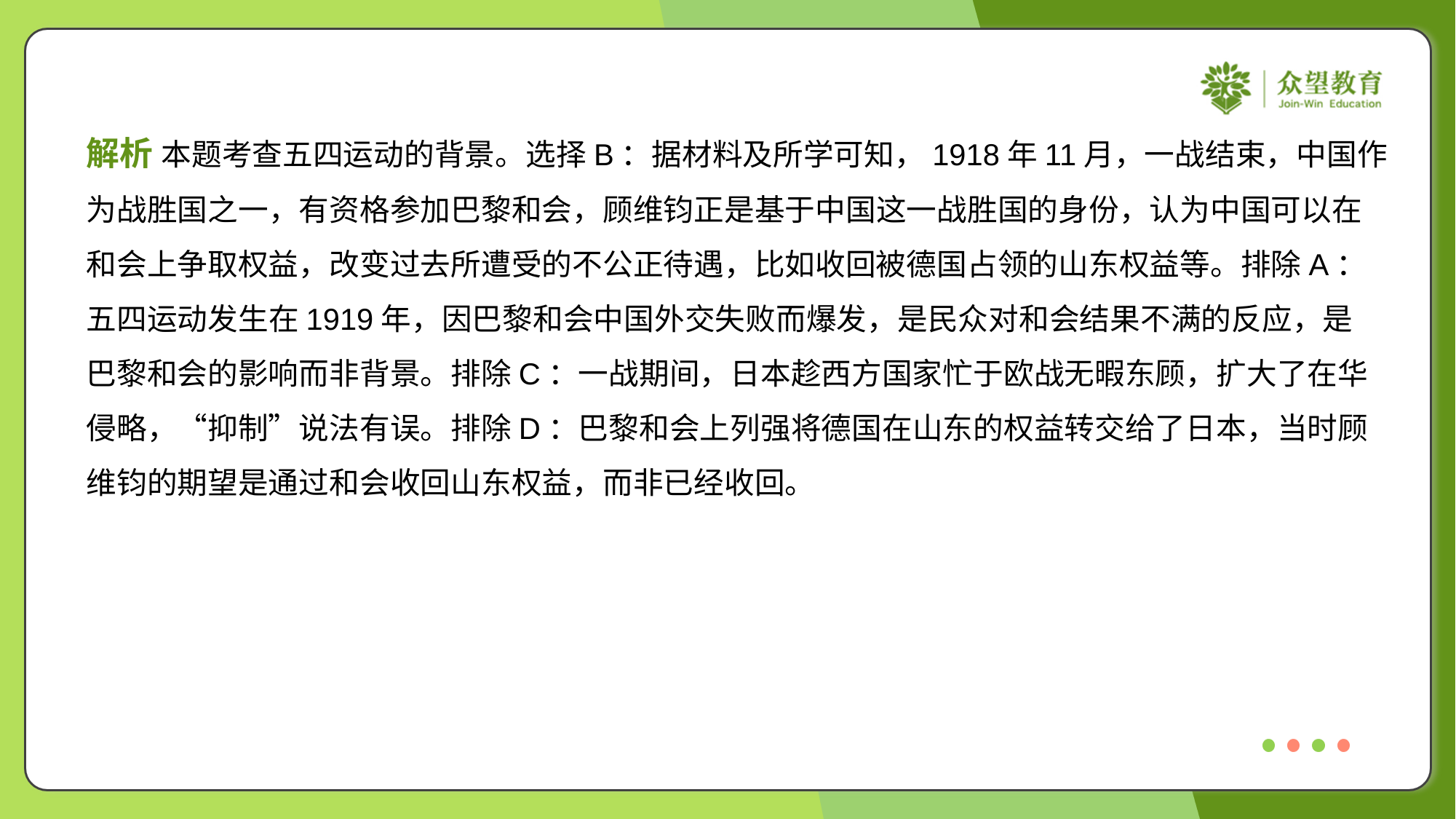

解析 本题考查五四运动的背景。选择B：据材料及所学可知，1918年11月，一战结束，中国作
为战胜国之一，有资格参加巴黎和会，顾维钧正是基于中国这一战胜国的身份，认为中国可以在
和会上争取权益，改变过去所遭受的不公正待遇，比如收回被德国占领的山东权益等。排除A：
五四运动发生在1919年，因巴黎和会中国外交失败而爆发，是民众对和会结果不满的反应，是
巴黎和会的影响而非背景。排除C：一战期间，日本趁西方国家忙于欧战无暇东顾，扩大了在华
侵略，“抑制”说法有误。排除D：巴黎和会上列强将德国在山东的权益转交给了日本，当时顾
维钧的期望是通过和会收回山东权益，而非已经收回。